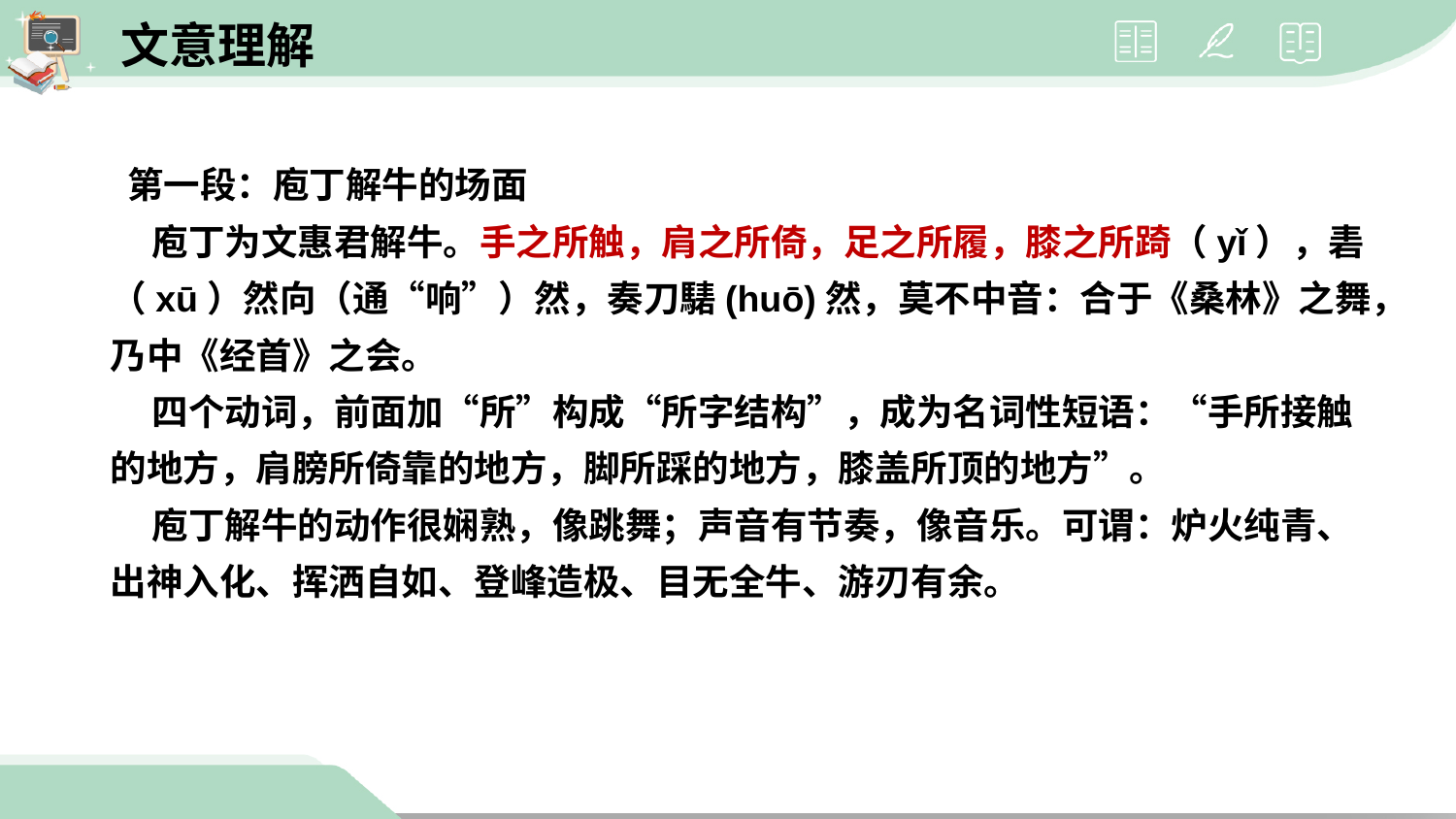

文意理解
 第一段：庖丁解牛的场面
    庖丁为文惠君解牛。手之所触，肩之所倚，足之所履，膝之所踦（yǐ），砉（xū）然向（通“响”）然，奏刀騞(huō)然，莫不中音：合于《桑林》之舞，乃中《经首》之会。
    四个动词，前面加“所”构成“所字结构”，成为名词性短语：“手所接触的地方，肩膀所倚靠的地方，脚所踩的地方，膝盖所顶的地方”。
    庖丁解牛的动作很娴熟，像跳舞；声音有节奏，像音乐。可谓：炉火纯青、出神入化、挥洒自如、登峰造极、目无全牛、游刃有余。